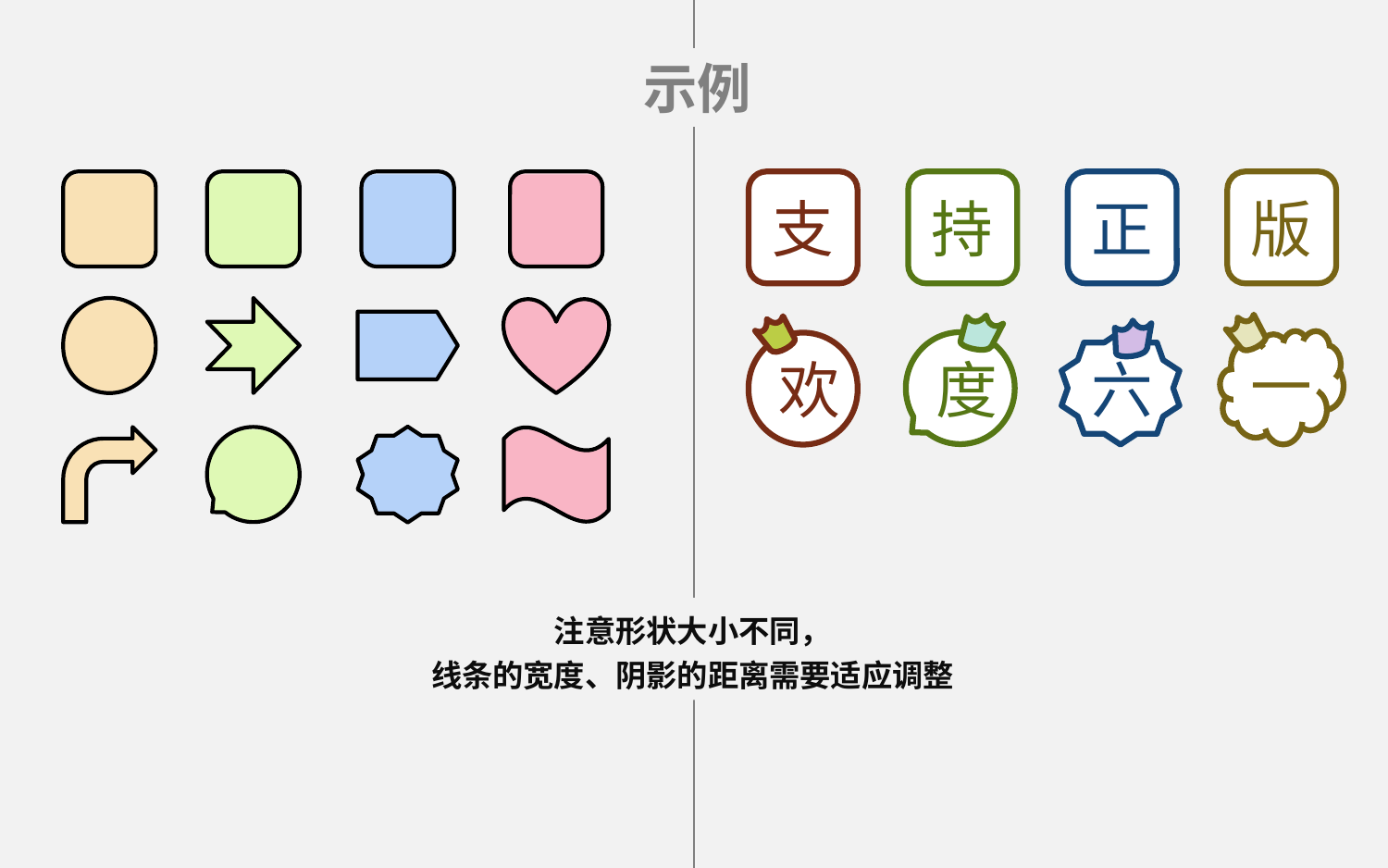

示例

支
持
正
版

一
六
度
欢

注意形状大小不同，
线条的宽度、阴影的距离需要适应调整